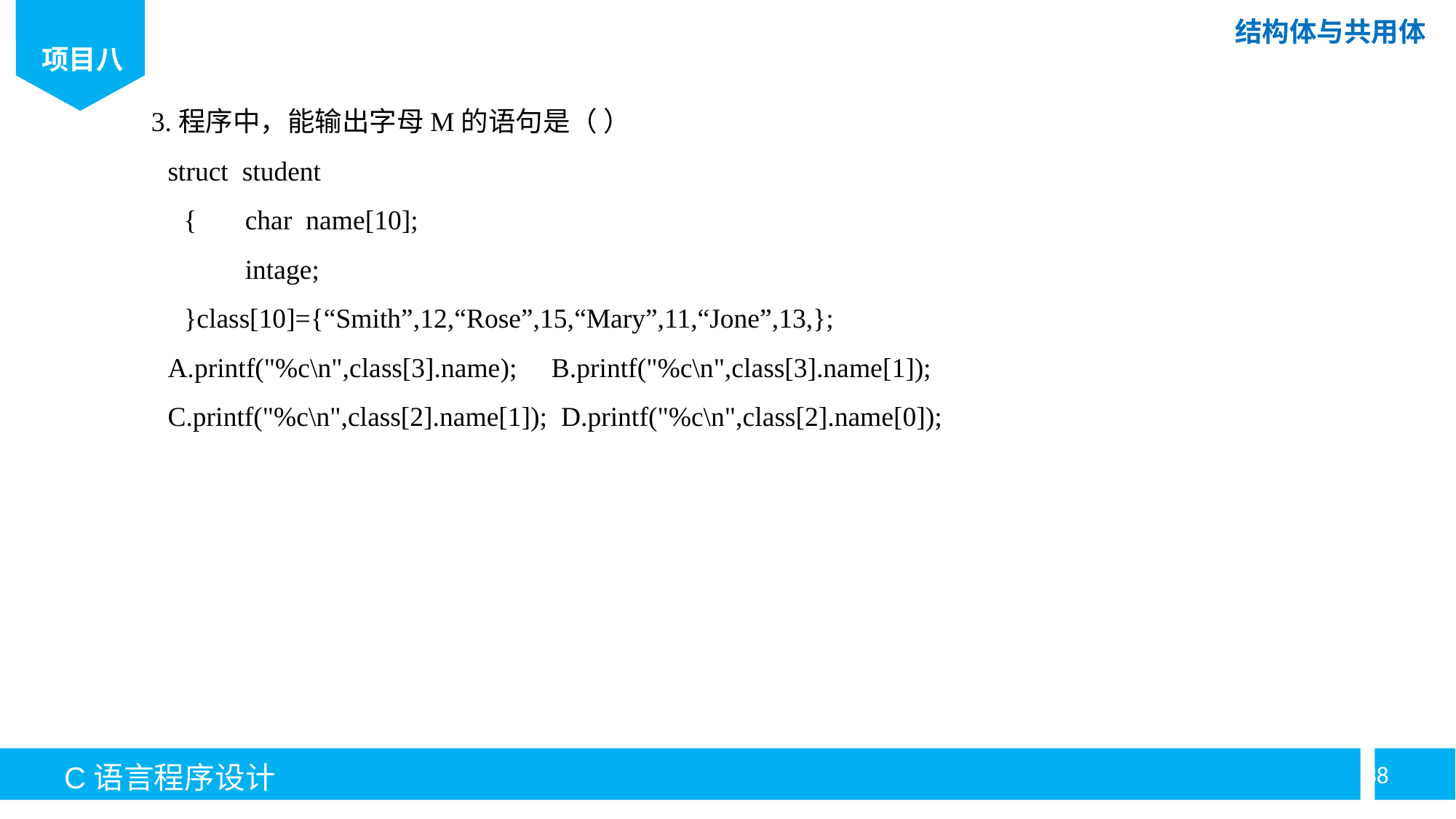

3.程序中，能输出字母M的语句是（ ）
struct  student
{	char  name[10];
	intage;
}class[10]={“Smith”,12,“Rose”,15,“Mary”,11,“Jone”,13,};
A.printf("%c\n",class[3].name);     B.printf("%c\n",class[3].name[1]);
C.printf("%c\n",class[2].name[1]);  D.printf("%c\n",class[2].name[0]);